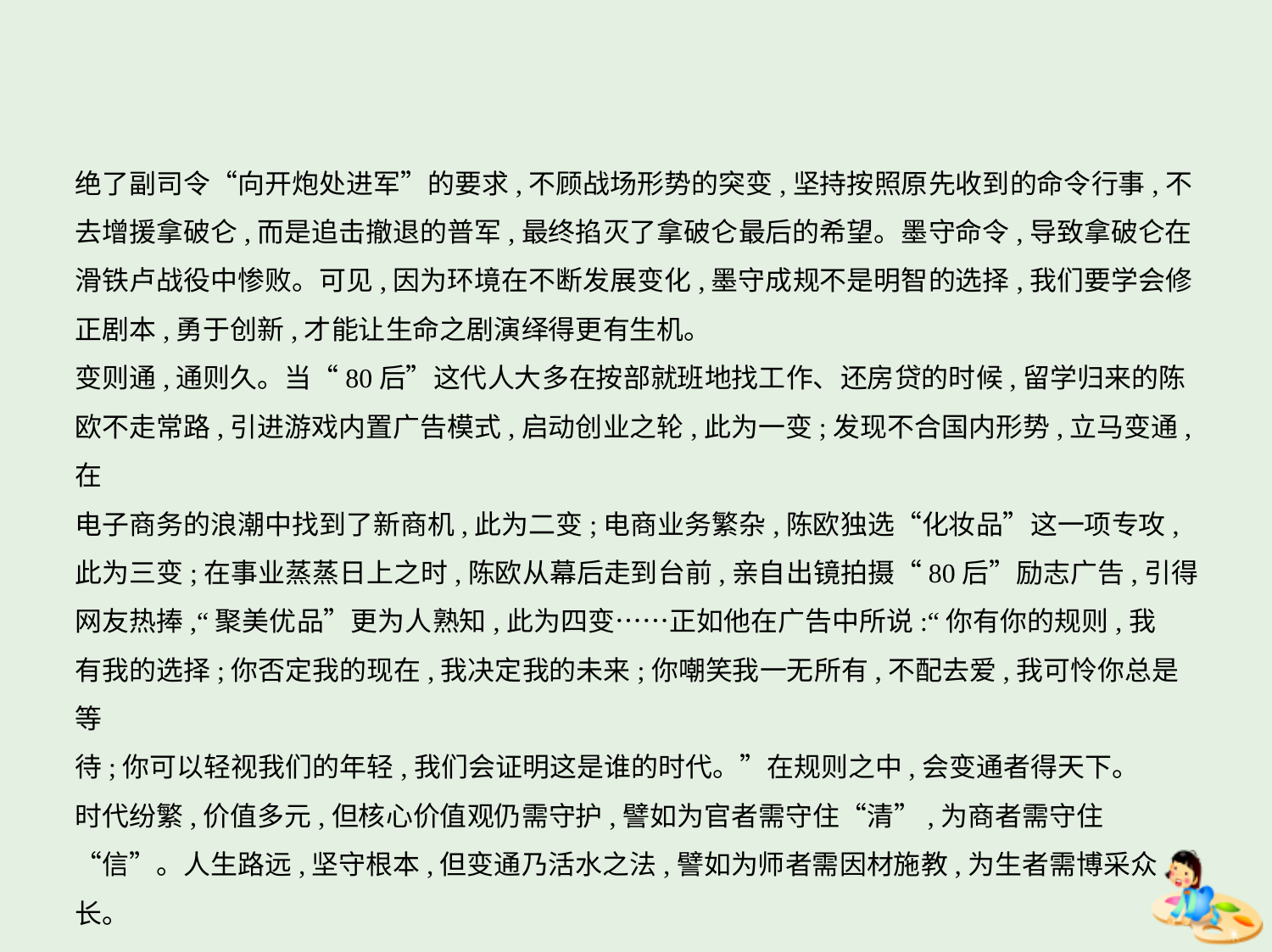

绝了副司令“向开炮处进军”的要求,不顾战场形势的突变,坚持按照原先收到的命令行事,不
去增援拿破仑,而是追击撤退的普军,最终掐灭了拿破仑最后的希望。墨守命令,导致拿破仑在
滑铁卢战役中惨败。可见,因为环境在不断发展变化,墨守成规不是明智的选择,我们要学会修
正剧本,勇于创新,才能让生命之剧演绎得更有生机。
变则通,通则久。当“80后”这代人大多在按部就班地找工作、还房贷的时候,留学归来的陈
欧不走常路,引进游戏内置广告模式,启动创业之轮,此为一变;发现不合国内形势,立马变通,在
电子商务的浪潮中找到了新商机,此为二变;电商业务繁杂,陈欧独选“化妆品”这一项专攻,
此为三变;在事业蒸蒸日上之时,陈欧从幕后走到台前,亲自出镜拍摄“80后”励志广告,引得
网友热捧,“聚美优品”更为人熟知,此为四变……正如他在广告中所说:“你有你的规则,我
有我的选择;你否定我的现在,我决定我的未来;你嘲笑我一无所有,不配去爱,我可怜你总是等
待;你可以轻视我们的年轻,我们会证明这是谁的时代。”在规则之中,会变通者得天下。
时代纷繁,价值多元,但核心价值观仍需守护,譬如为官者需守住“清”,为商者需守住
“信”。人生路远,坚守根本,但变通乃活水之法,譬如为师者需因材施教,为生者需博采众长。